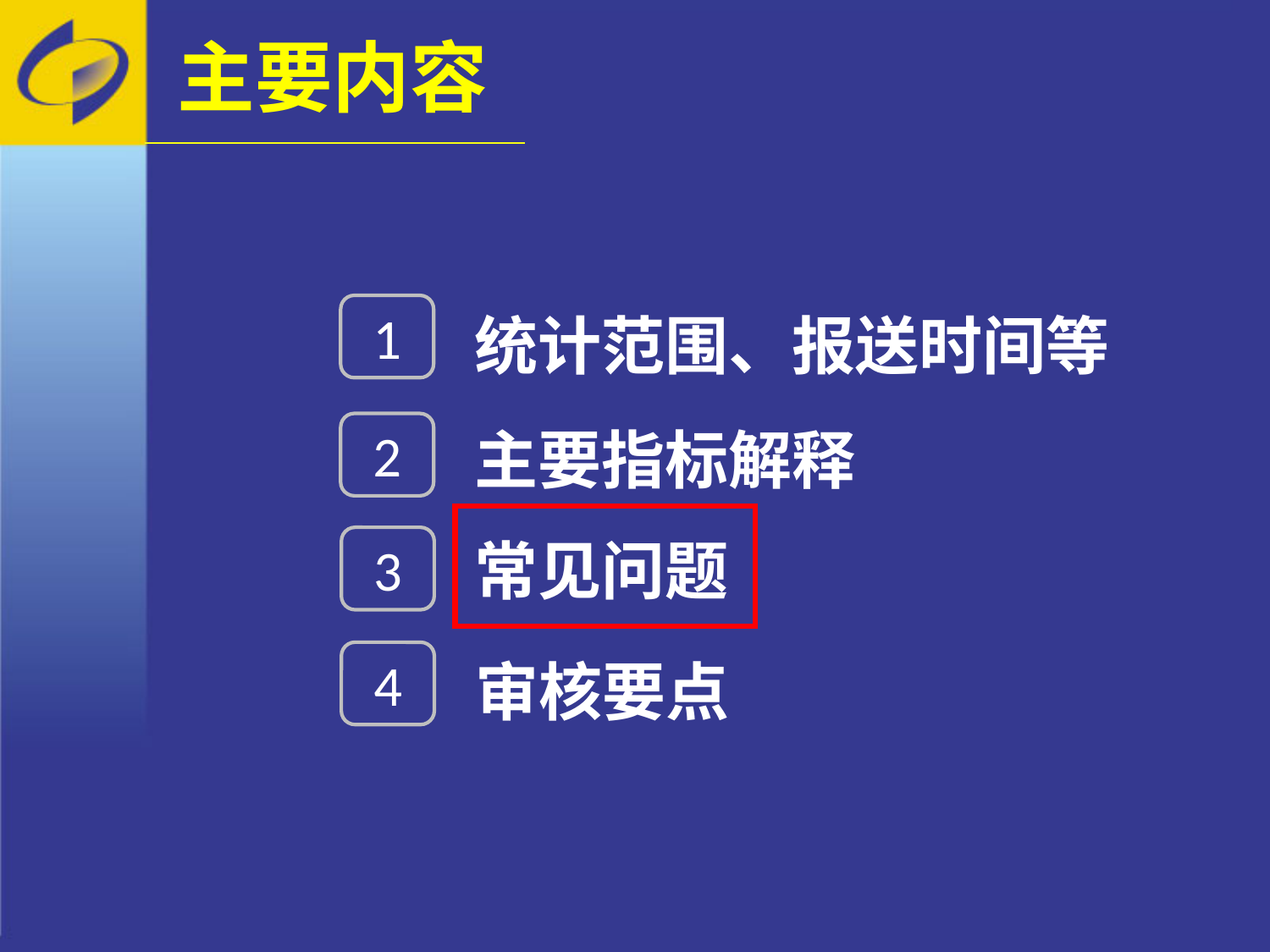

主要内容
1
统计范围、报送时间等
2
主要指标解释

常见问题
3
4
审核要点